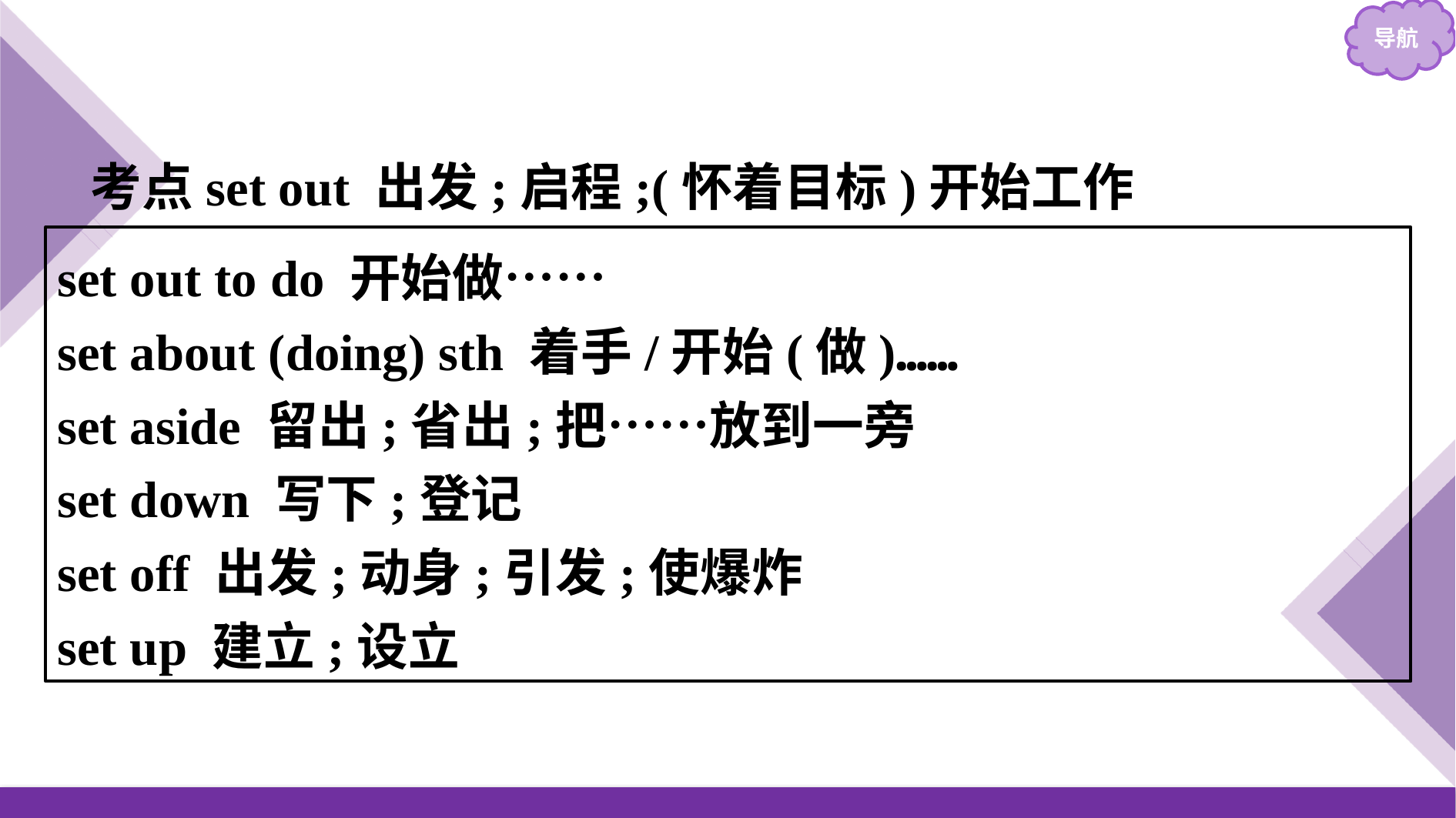

考点set out 出发;启程;(怀着目标)开始工作
set out to do 开始做……
set about (doing) sth 着手/开始(做)……
set aside 留出;省出;把……放到一旁
set down 写下;登记
set off 出发;动身;引发;使爆炸
set up 建立;设立